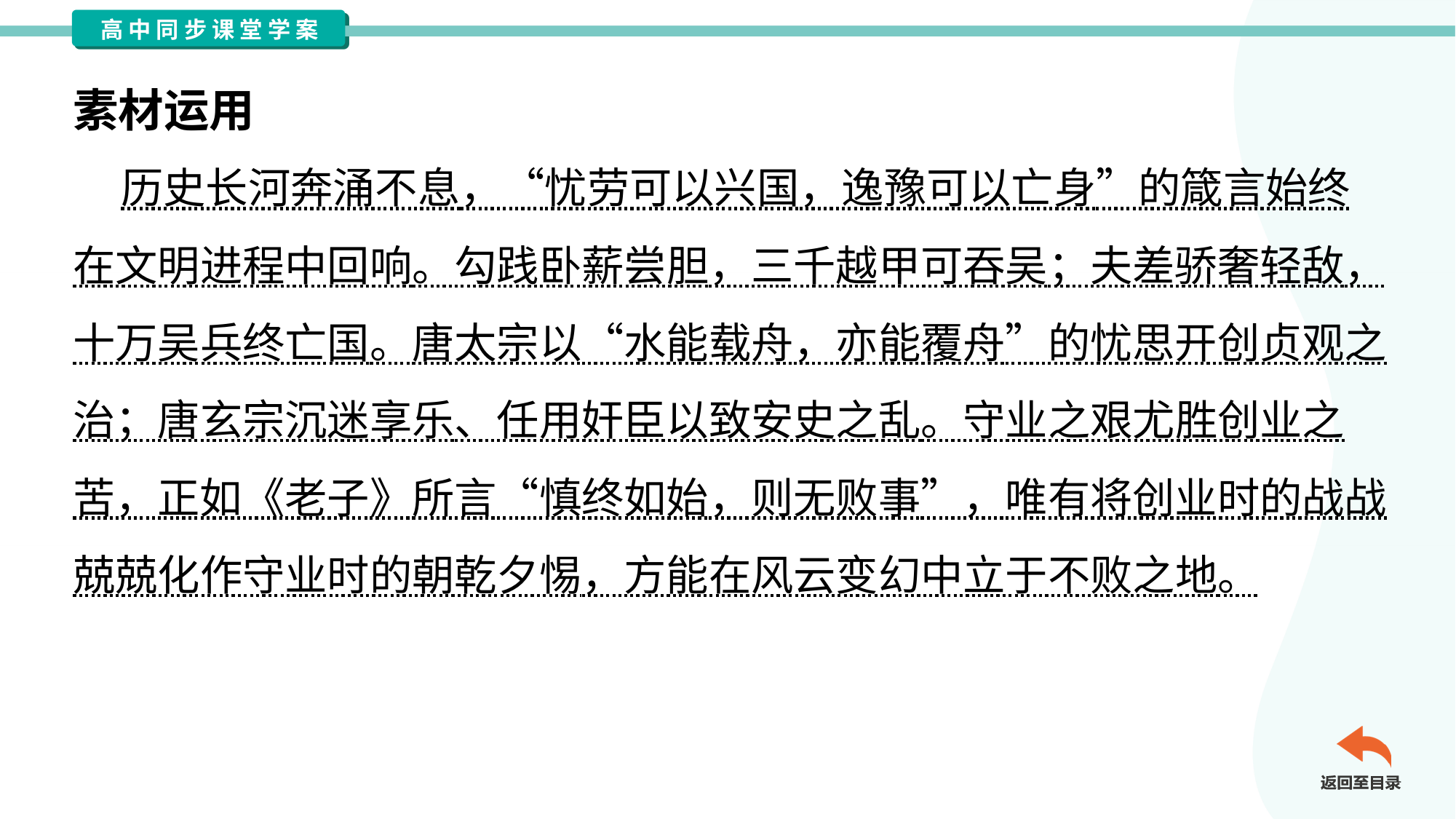

素材运用
    历史长河奔涌不息，“忧劳可以兴国，逸豫可以亡身”的箴言始终
在文明进程中回响。勾践卧薪尝胆，三千越甲可吞吴；夫差骄奢轻敌，
十万吴兵终亡国。唐太宗以“水能载舟，亦能覆舟”的忧思开创贞观之
治；唐玄宗沉迷享乐、任用奸臣以致安史之乱。守业之艰尤胜创业之
苦，正如《老子》所言“慎终如始，则无败事”，唯有将创业时的战战
兢兢化作守业时的朝乾夕惕，方能在风云变幻中立于不败之地。